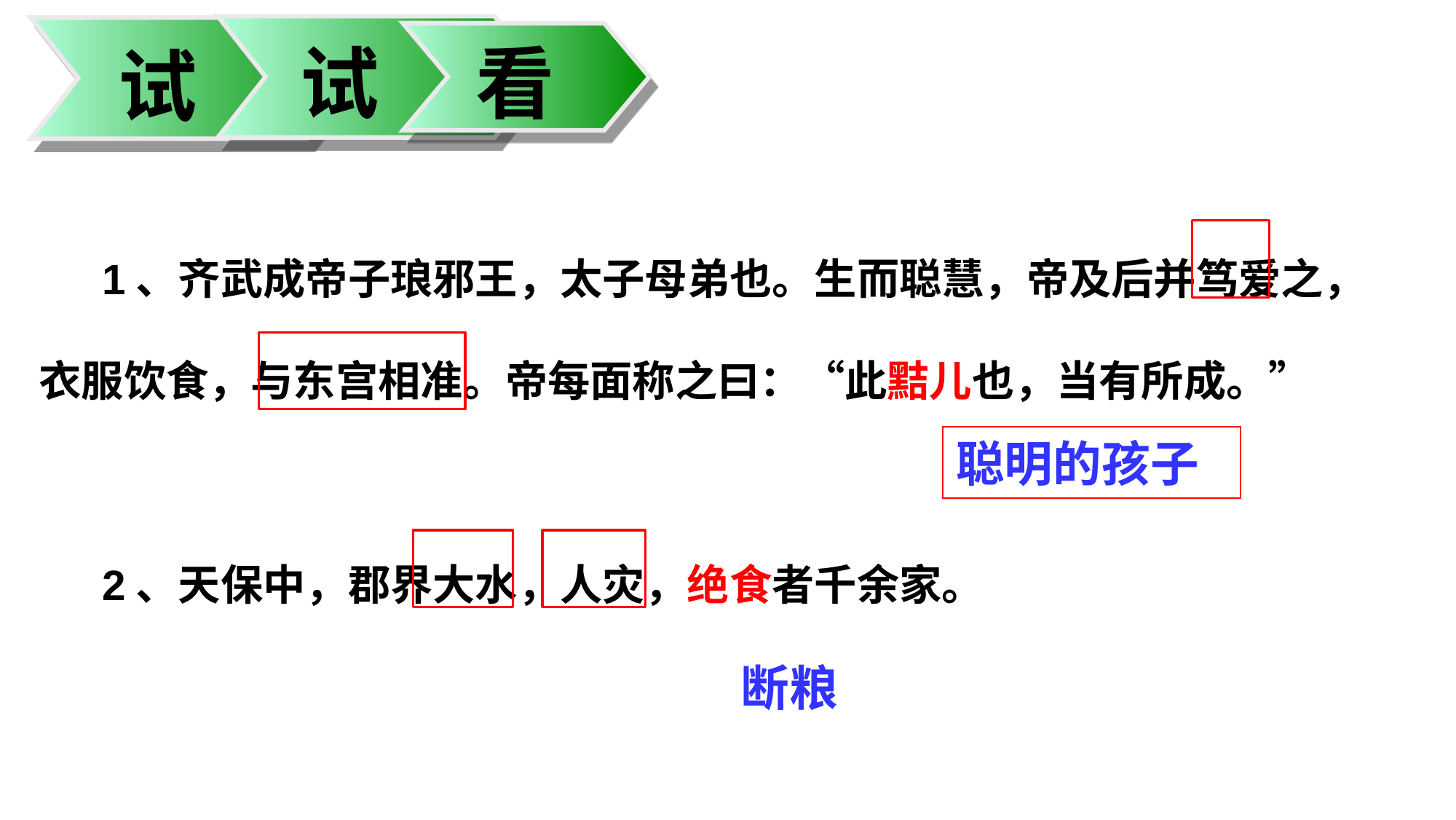

试

看
试
1、齐武成帝子琅邪王，太子母弟也。生而聪慧，帝及后并笃爱之，衣服饮食，与东宫相准。帝每面称之曰：“此黠儿也，当有所成。”

2、天保中，郡界大水，人灾，绝食者千余家。

聪明的孩子

断粮